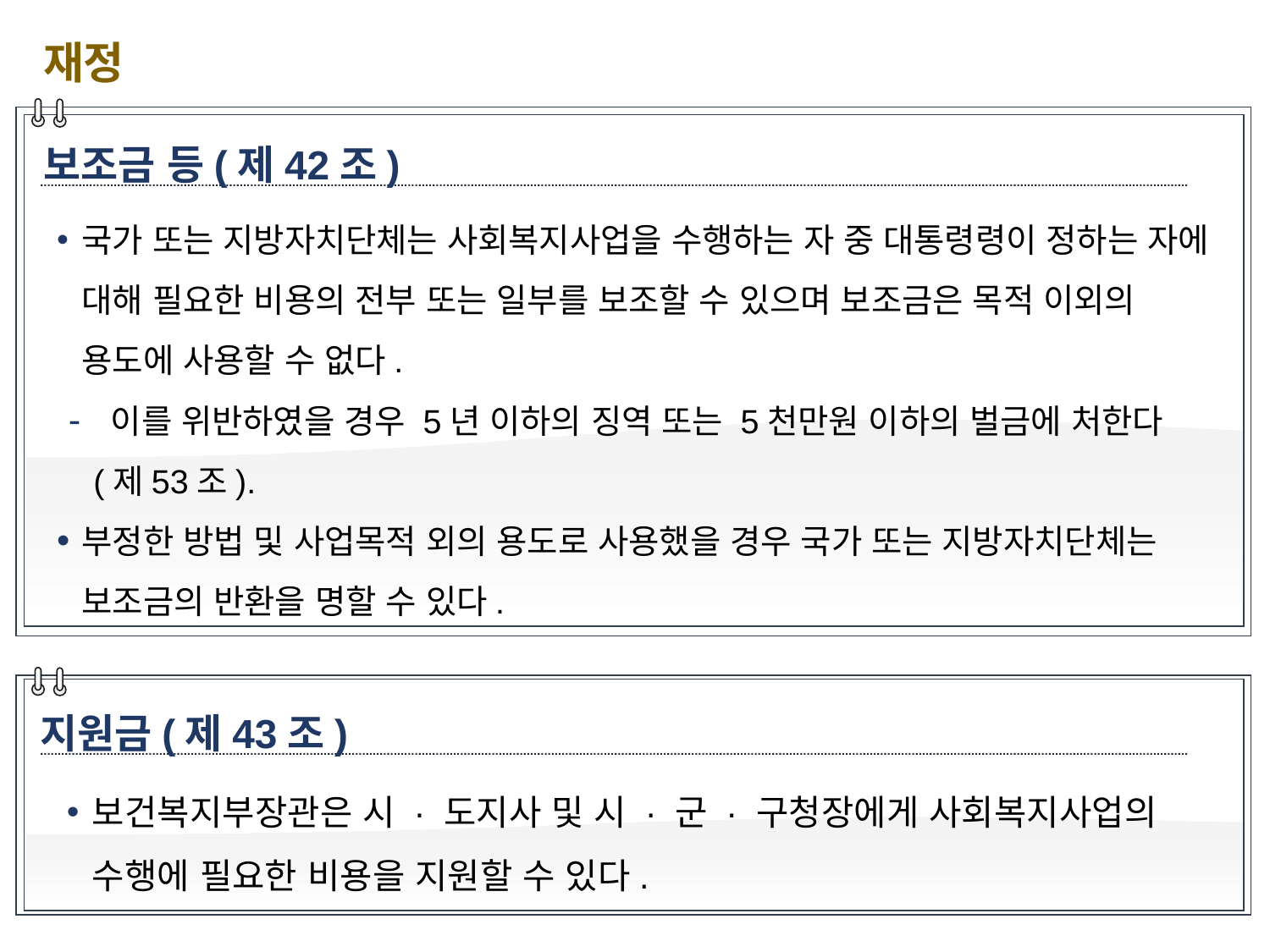

재정

보조금 등(제42조)

국가 또는 지방자치단체는 사회복지사업을 수행하는 자 중 대통령령이 정하는 자에 대해 필요한 비용의 전부 또는 일부를 보조할 수 있으며 보조금은 목적 이외의 용도에 사용할 수 없다.
 이를 위반하였을 경우 5년 이하의 징역 또는 5천만원 이하의 벌금에 처한다(제53조).
부정한 방법 및 사업목적 외의 용도로 사용했을 경우 국가 또는 지방자치단체는 보조금의 반환을 명할 수 있다.

지원금(제43조)

보건복지부장관은 시 · 도지사 및 시 · 군 · 구청장에게 사회복지사업의 수행에 필요한 비용을 지원할 수 있다.